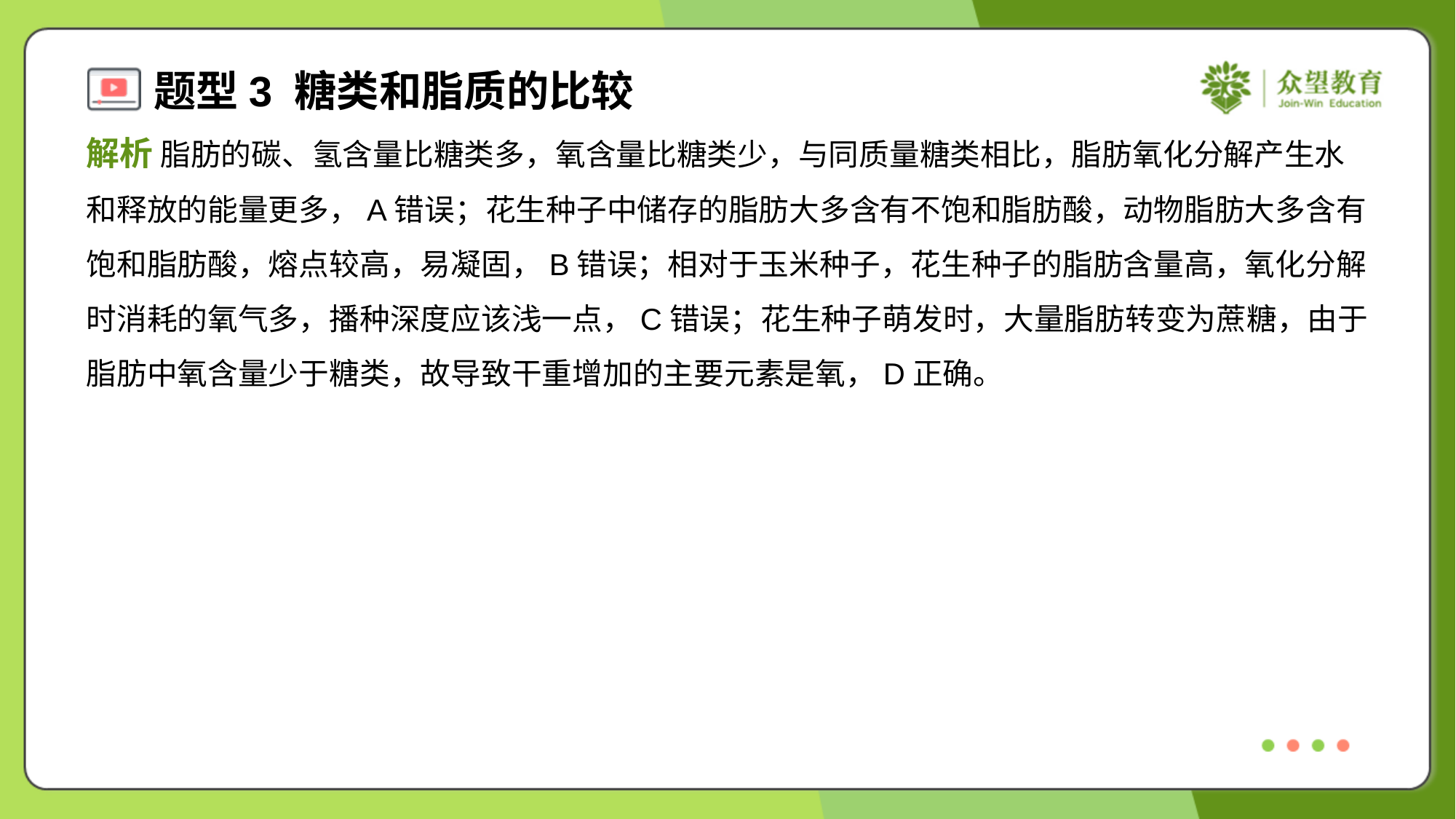

解析 脂肪的碳、氢含量比糖类多，氧含量比糖类少，与同质量糖类相比，脂肪氧化分解产生水
和释放的能量更多，A错误；花生种子中储存的脂肪大多含有不饱和脂肪酸，动物脂肪大多含有
饱和脂肪酸，熔点较高，易凝固，B错误；相对于玉米种子，花生种子的脂肪含量高，氧化分解
时消耗的氧气多，播种深度应该浅一点，C错误；花生种子萌发时，大量脂肪转变为蔗糖，由于
脂肪中氧含量少于糖类，故导致干重增加的主要元素是氧，D正确。